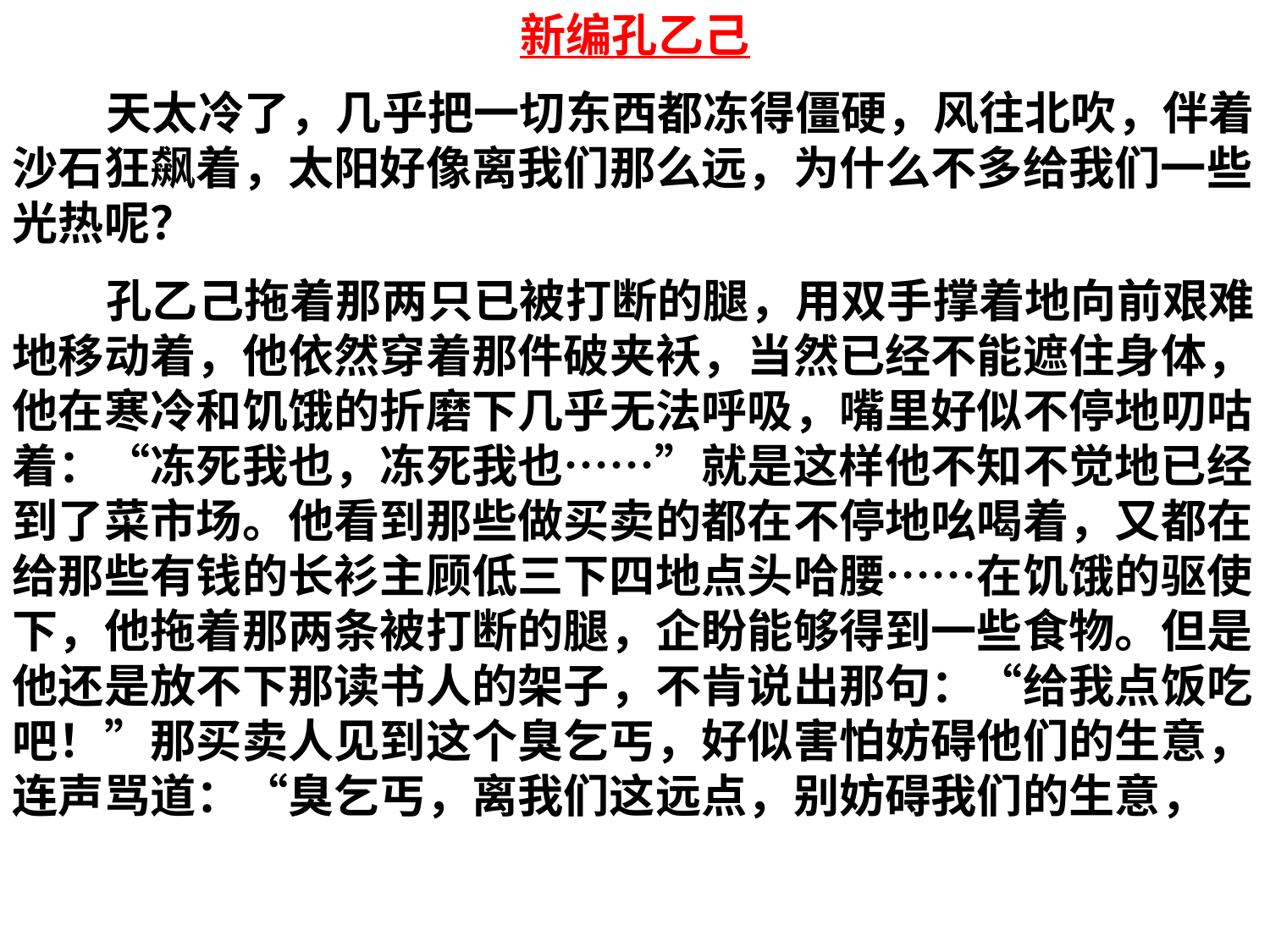

新编孔乙己
        天太冷了，几乎把一切东西都冻得僵硬，风往北吹，伴着沙石狂飙着，太阳好像离我们那么远，为什么不多给我们一些光热呢？
        孔乙己拖着那两只已被打断的腿，用双手撑着地向前艰难地移动着，他依然穿着那件破夹袄，当然已经不能遮住身体，他在寒冷和饥饿的折磨下几乎无法呼吸，嘴里好似不停地叨咕着：“冻死我也，冻死我也……”就是这样他不知不觉地已经到了菜市场。他看到那些做买卖的都在不停地吆喝着，又都在给那些有钱的长衫主顾低三下四地点头哈腰……在饥饿的驱使下，他拖着那两条被打断的腿，企盼能够得到一些食物。但是他还是放不下那读书人的架子，不肯说出那句：“给我点饭吃吧！”那买卖人见到这个臭乞丐，好似害怕妨碍他们的生意，连声骂道：“臭乞丐，离我们这远点，别妨碍我们的生意，